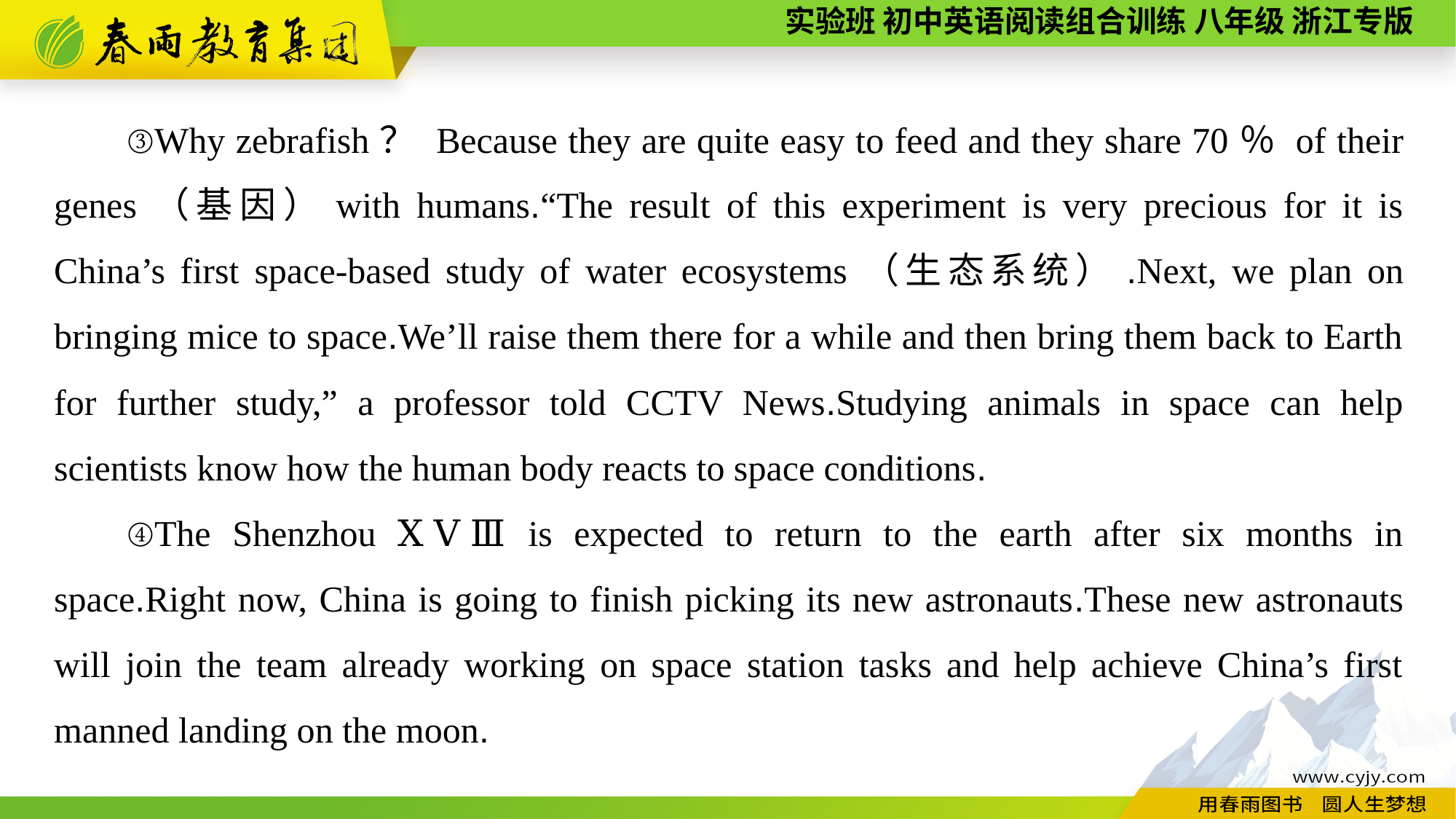

③Why zebrafish？ Because they are quite easy to feed and they share 70％ of their genes（基因）with humans.“The result of this experiment is very precious for it is China’s first space-based study of water ecosystems（生态系统）.Next, we plan on bringing mice to space.We’ll raise them there for a while and then bring them back to Earth for further study,” a professor told CCTV News.Studying animals in space can help scientists know how the human body reacts to space conditions.
④The Shenzhou ⅩⅤⅢ is expected to return to the earth after six months in space.Right now, China is going to finish picking its new astronauts.These new astronauts will join the team already working on space station tasks and help achieve China’s first manned landing on the moon.